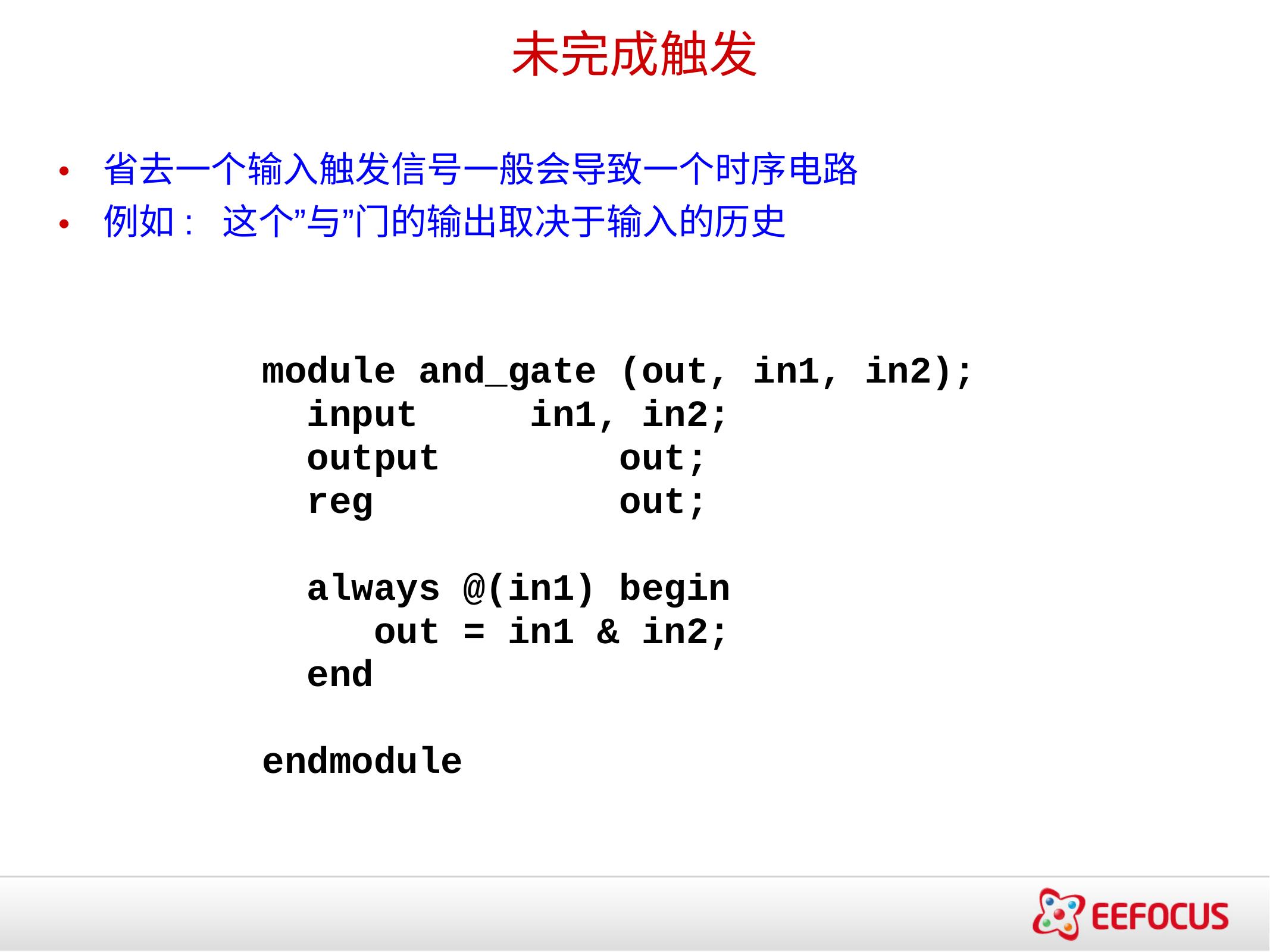

未完成触发
省去一个输入触发信号一般会导致一个时序电路
例如:  这个”与”门的输出取决于输入的历史
module and_gate (out, in1, in2);
  input		in1, in2;
  output		out;
  reg			out;
  always @(in1) begin
     out = in1 & in2;
  end

endmodule